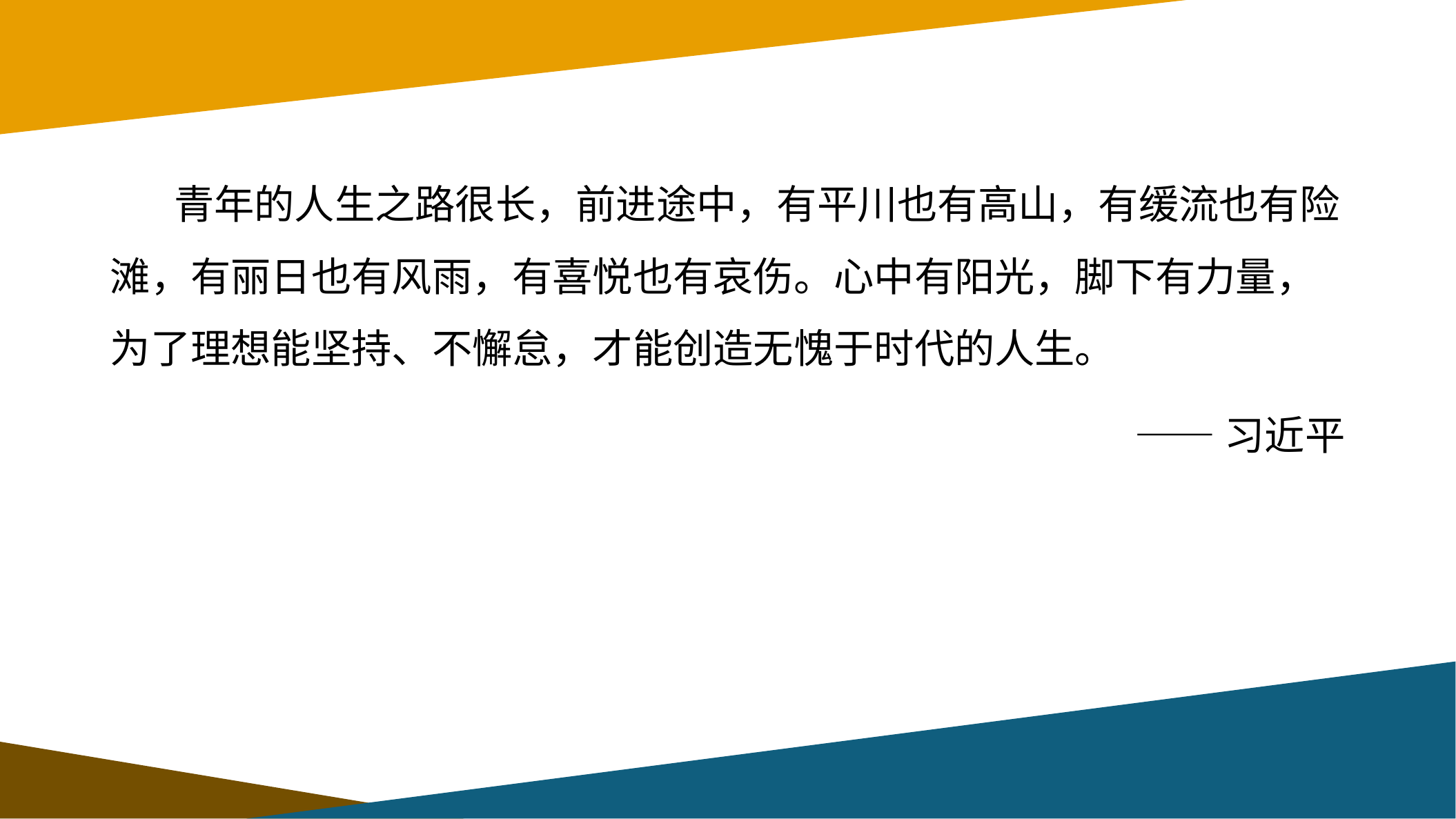

青年的人生之路很长，前进途中，有平川也有高山，有缓流也有险滩，有丽日也有风雨，有喜悦也有哀伤。心中有阳光，脚下有力量，为了理想能坚持、不懈怠，才能创造无愧于时代的人生。
——习近平